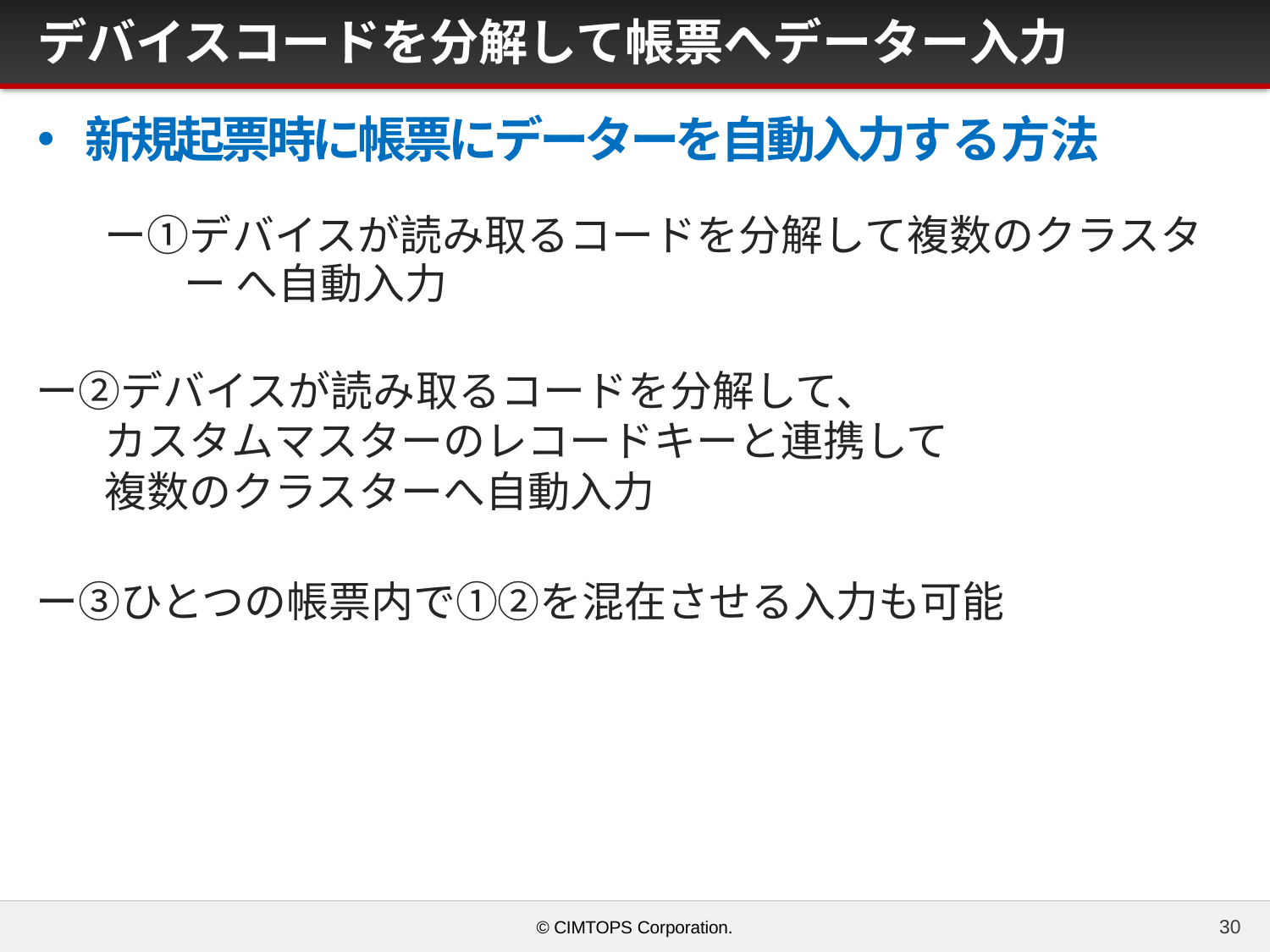

# デバイスコードを分解して帳票へデーター入力
新規起票時に帳票にデーターを自動入力する方法
ー①デバイスが読み取るコードを分解して複数のクラスター へ自動入力

ー②デバイスが読み取るコードを分解して、
カスタムマスターのレコードキーと連携して
複数のクラスターへ自動入力

ー③ひとつの帳票内で①②を混在させる入力も可能
30
© CIMTOPS Corporation.